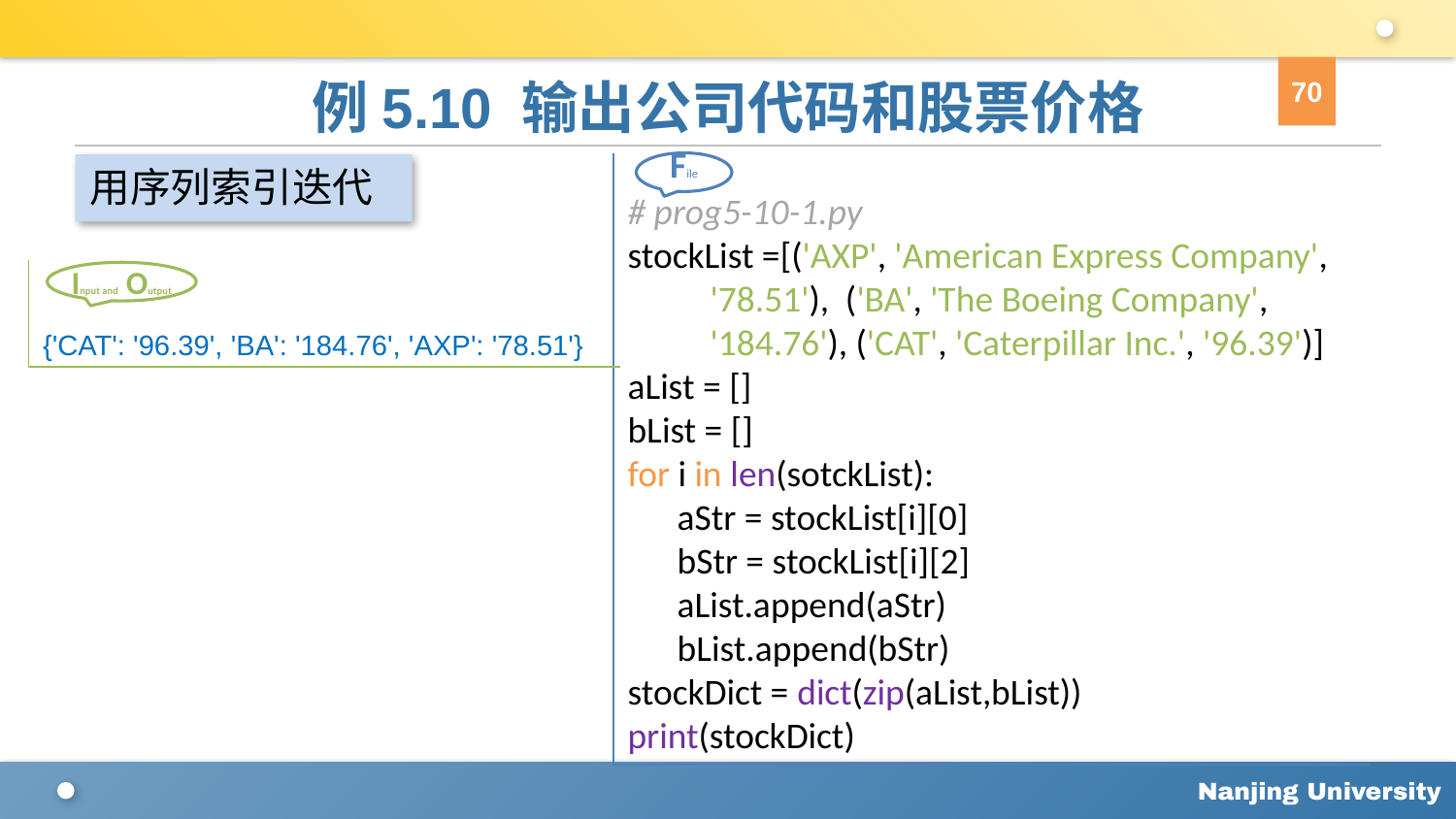

70
# 例5.10 输出公司代码和股票价格

# prog5-10-1.py
stockList =[('AXP', 'American Express Company',
          '78.51'),  ('BA', 'The Boeing Company',
          '184.76'), ('CAT', 'Caterpillar Inc.', '96.39')]
aList = []
bList = []
for i in len(sotckList):
      aStr = stockList[i][0]
      bStr = stockList[i][2]
      aList.append(aStr)
      bList.append(bStr)
stockDict = dict(zip(aList,bList))
print(stockDict)
File
用序列索引迭代

{'CAT': '96.39', 'BA': '184.76', 'AXP': '78.51'}
Input and Output